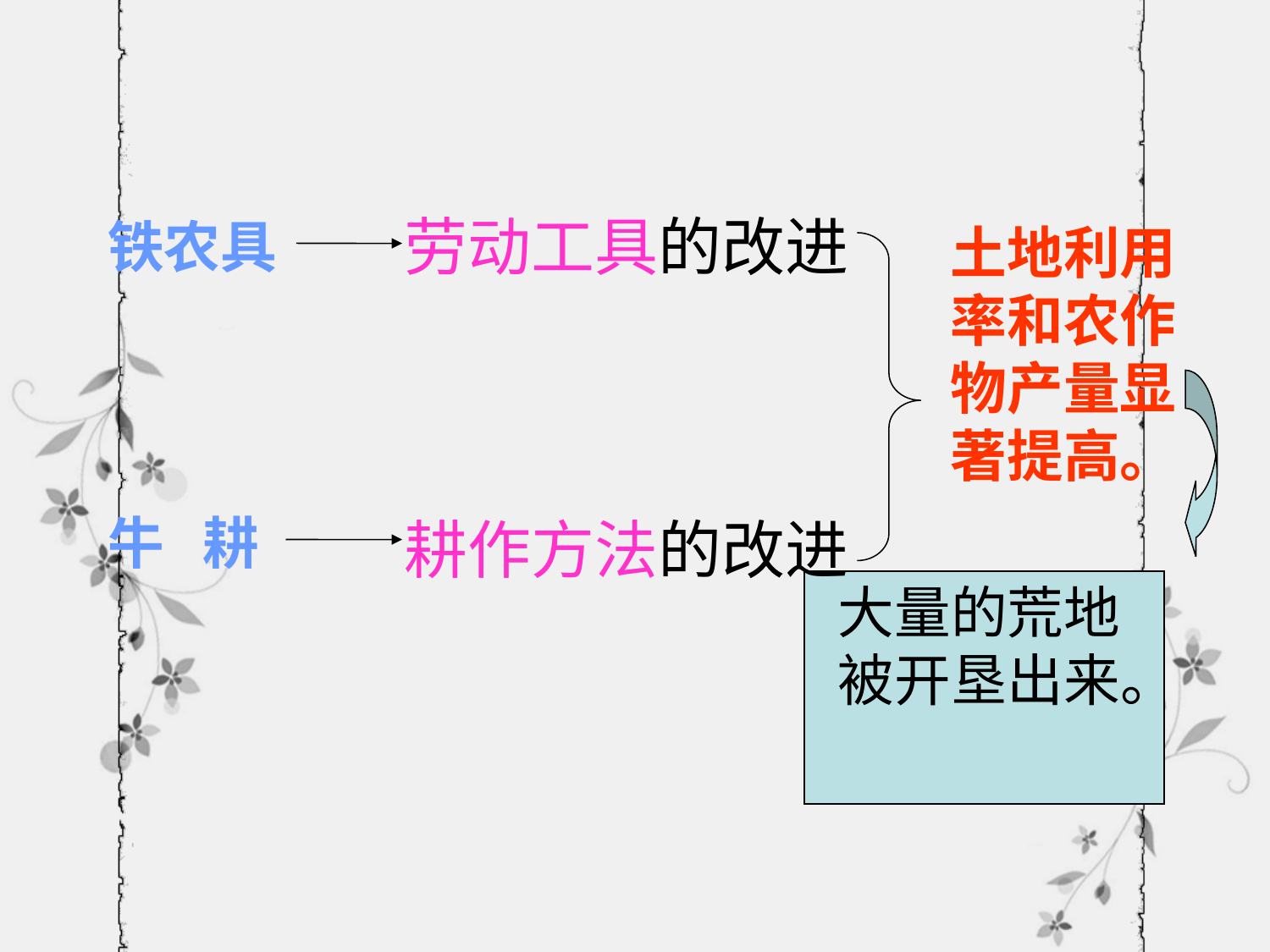

劳动工具的改进
铁农具
土地利用率和农作物产量显著提高。

牛   耕
耕作方法的改进

大量的荒地被开垦出来。